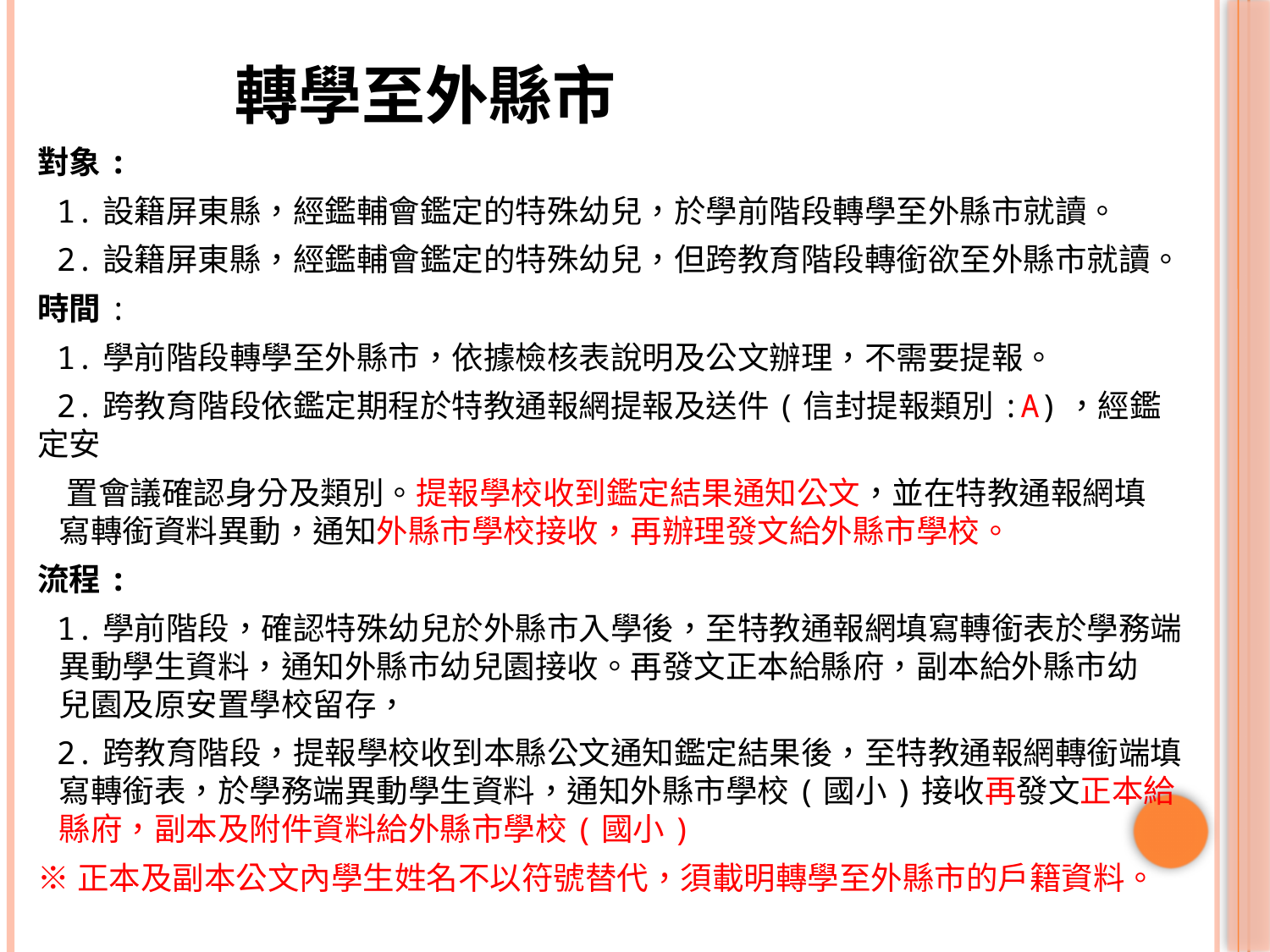

# 轉學至外縣市
對象:
 1.設籍屏東縣，經鑑輔會鑑定的特殊幼兒，於學前階段轉學至外縣市就讀。
 2.設籍屏東縣，經鑑輔會鑑定的特殊幼兒，但跨教育階段轉銜欲至外縣市就讀。
時間:
 1.學前階段轉學至外縣市，依據檢核表說明及公文辦理，不需要提報。
 2.跨教育階段依鑑定期程於特教通報網提報及送件(信封提報類別:A)，經鑑定安
   置會議確認身分及類別。提報學校收到鑑定結果通知公文，並在特教通報網填
   寫轉銜資料異動，通知外縣市學校接收，再辦理發文給外縣市學校。
流程:
 1.學前階段，確認特殊幼兒於外縣市入學後，至特教通報網填寫轉銜表於學務端
   異動學生資料，通知外縣市幼兒園接收。再發文正本給縣府，副本給外縣市幼
   兒園及原安置學校留存，
 2.跨教育階段，提報學校收到本縣公文通知鑑定結果後，至特教通報網轉銜端填
   寫轉銜表，於學務端異動學生資料，通知外縣市學校(國小)接收再發文正本給
   縣府，副本及附件資料給外縣市學校(國小)
※正本及副本公文內學生姓名不以符號替代，須載明轉學至外縣市的戶籍資料。